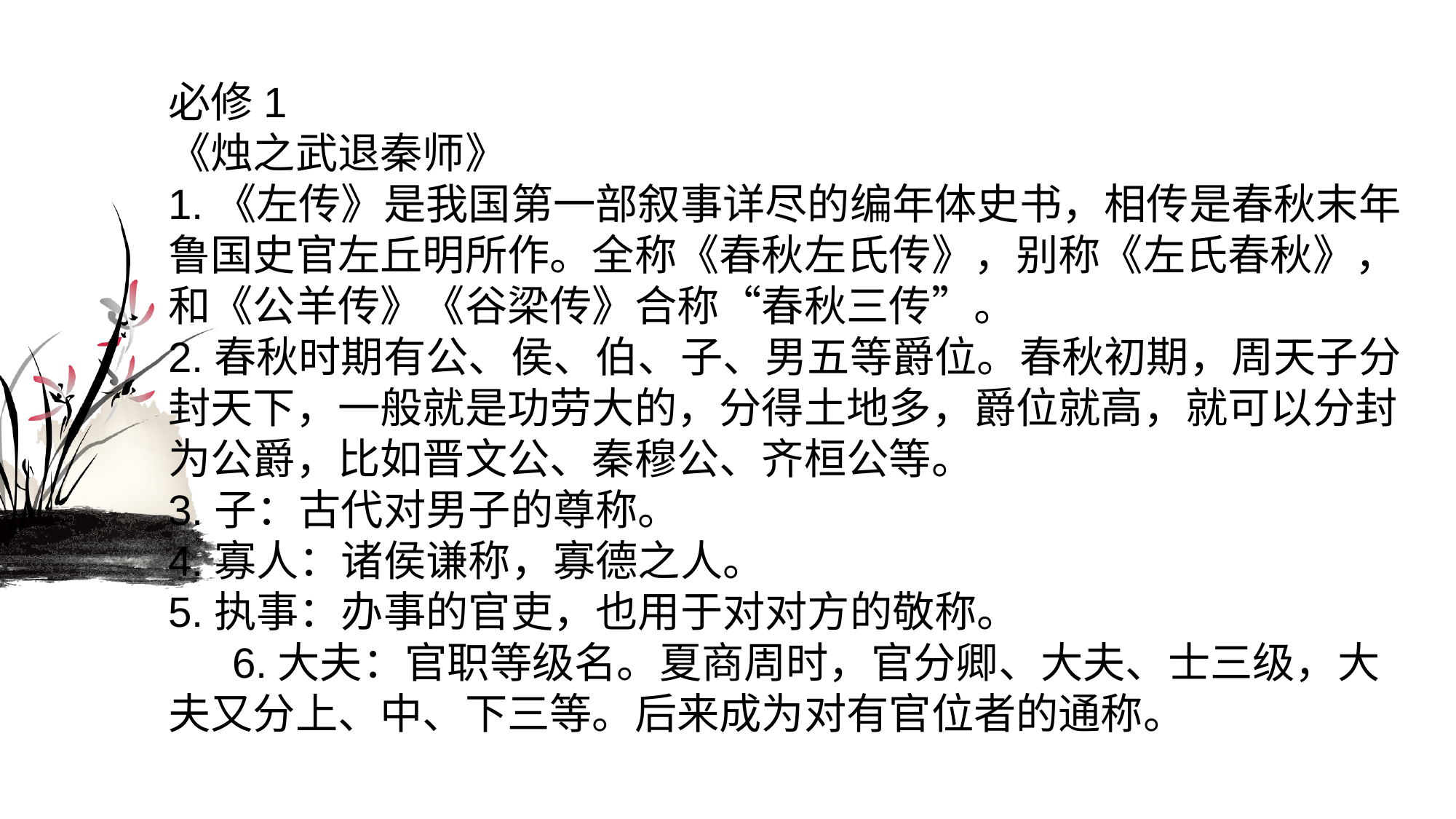

必修1《烛之武退秦师》1.《左传》是我国第一部叙事详尽的编年体史书，相传是春秋末年鲁国史官左丘明所作。全称《春秋左氏传》，别称《左氏春秋》，和《公羊传》《谷梁传》合称“春秋三传”。2.春秋时期有公、侯、伯、子、男五等爵位。春秋初期，周天子分封天下，一般就是功劳大的，分得土地多，爵位就高，就可以分封为公爵，比如晋文公、秦穆公、齐桓公等。3.子：古代对男子的尊称。4.寡人：诸侯谦称，寡德之人。5.执事：办事的官吏，也用于对对方的敬称。6.大夫：官职等级名。夏商周时，官分卿、大夫、士三级，大夫又分上、中、下三等。后来成为对有官位者的通称。